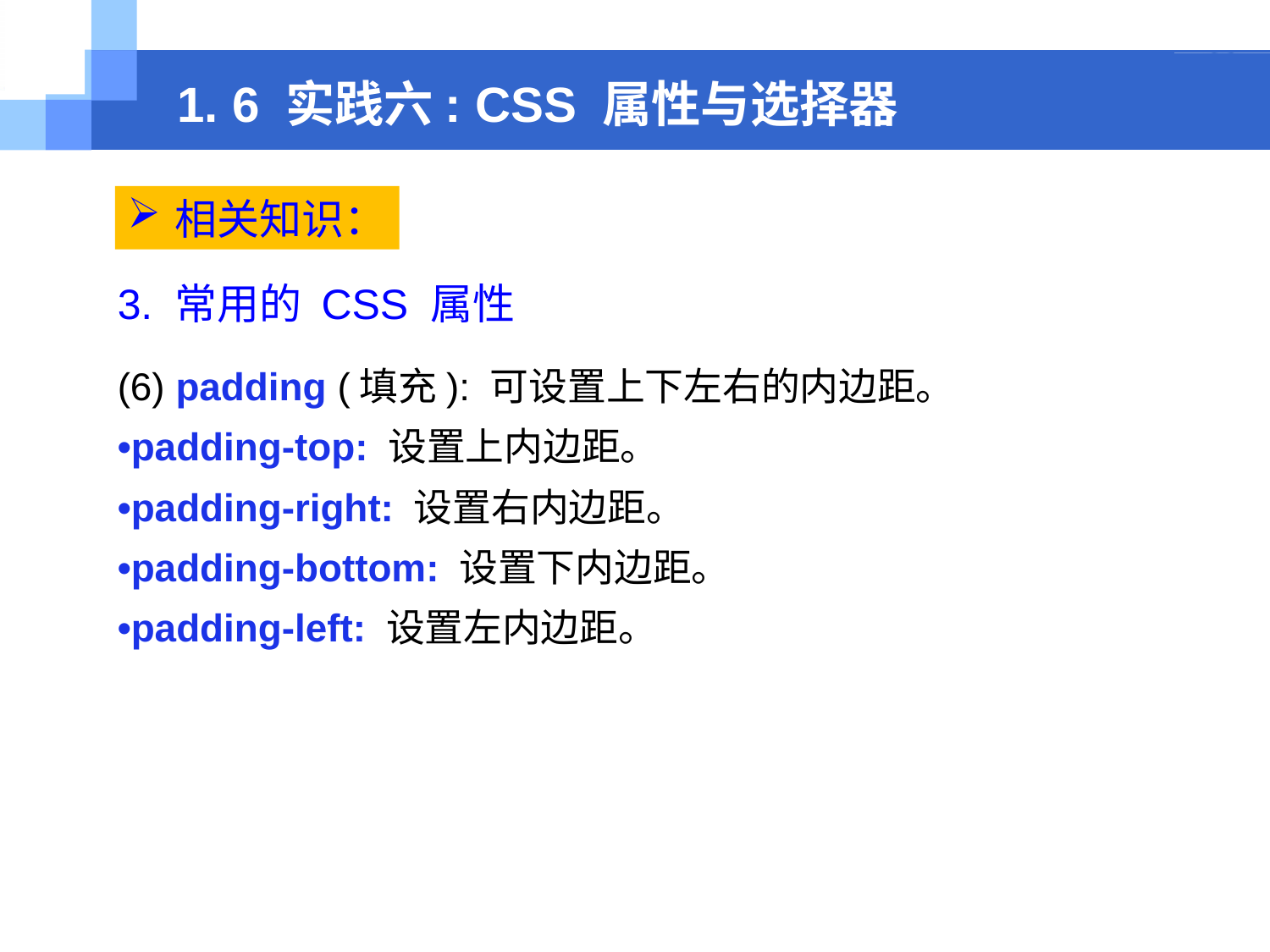

1. 6 实践六: CSS 属性与选择器
相关知识：
3. 常用的 CSS 属性
(6) padding (填充): 可设置上下左右的内边距。
•padding-top: 设置上内边距。
•padding-right: 设置右内边距。
•padding-bottom: 设置下内边距。
•padding-left: 设置左内边距。